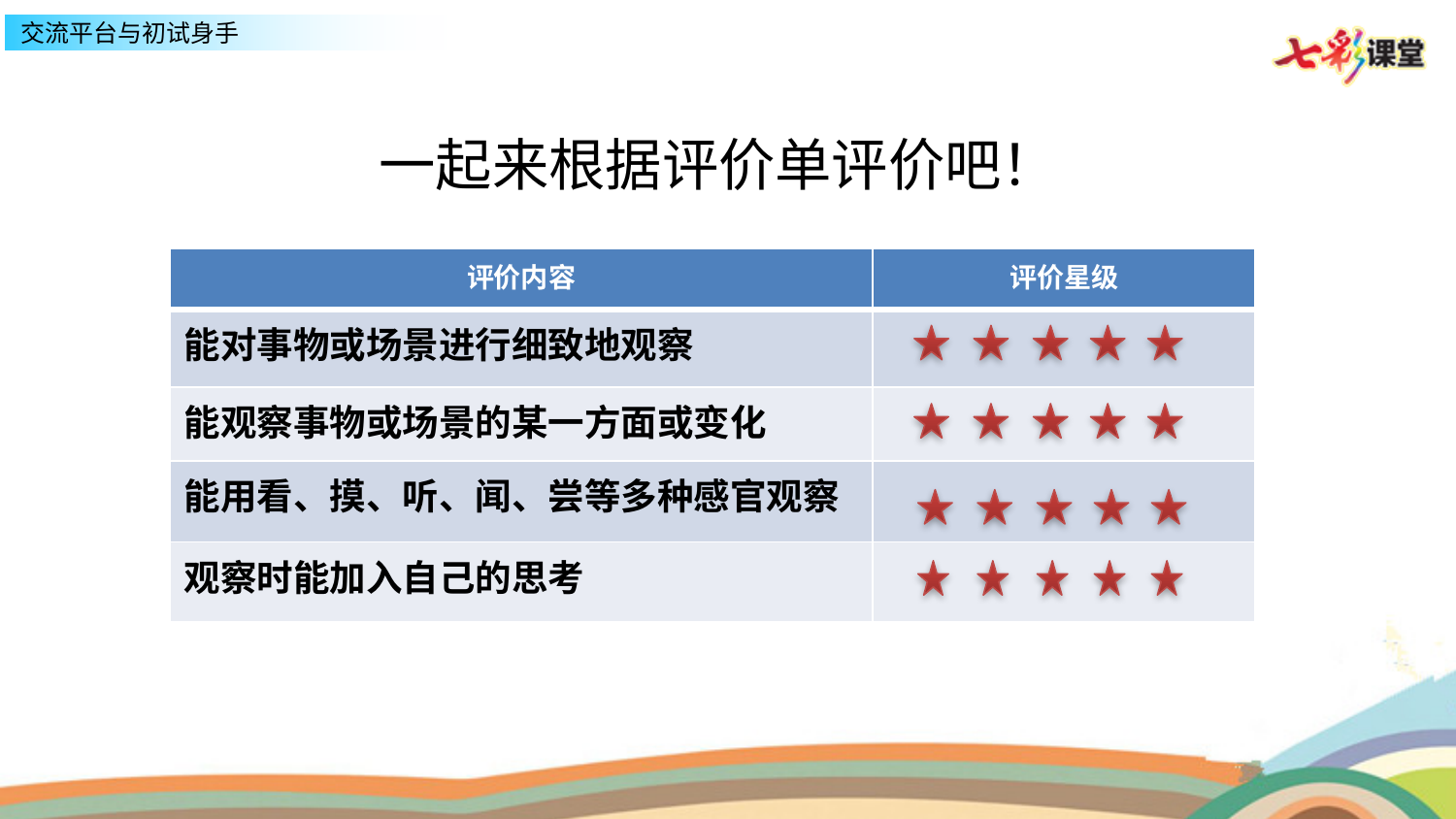

一起来根据评价单评价吧！
| 评价内容 | 评价星级 |
| --- | --- |
| 能对事物或场景进行细致地观察 |  |
| 能观察事物或场景的某一方面或变化 |  |
| 能用看、摸、听、闻、尝等多种感官观察 |  |
| 观察时能加入自己的思考 |  |